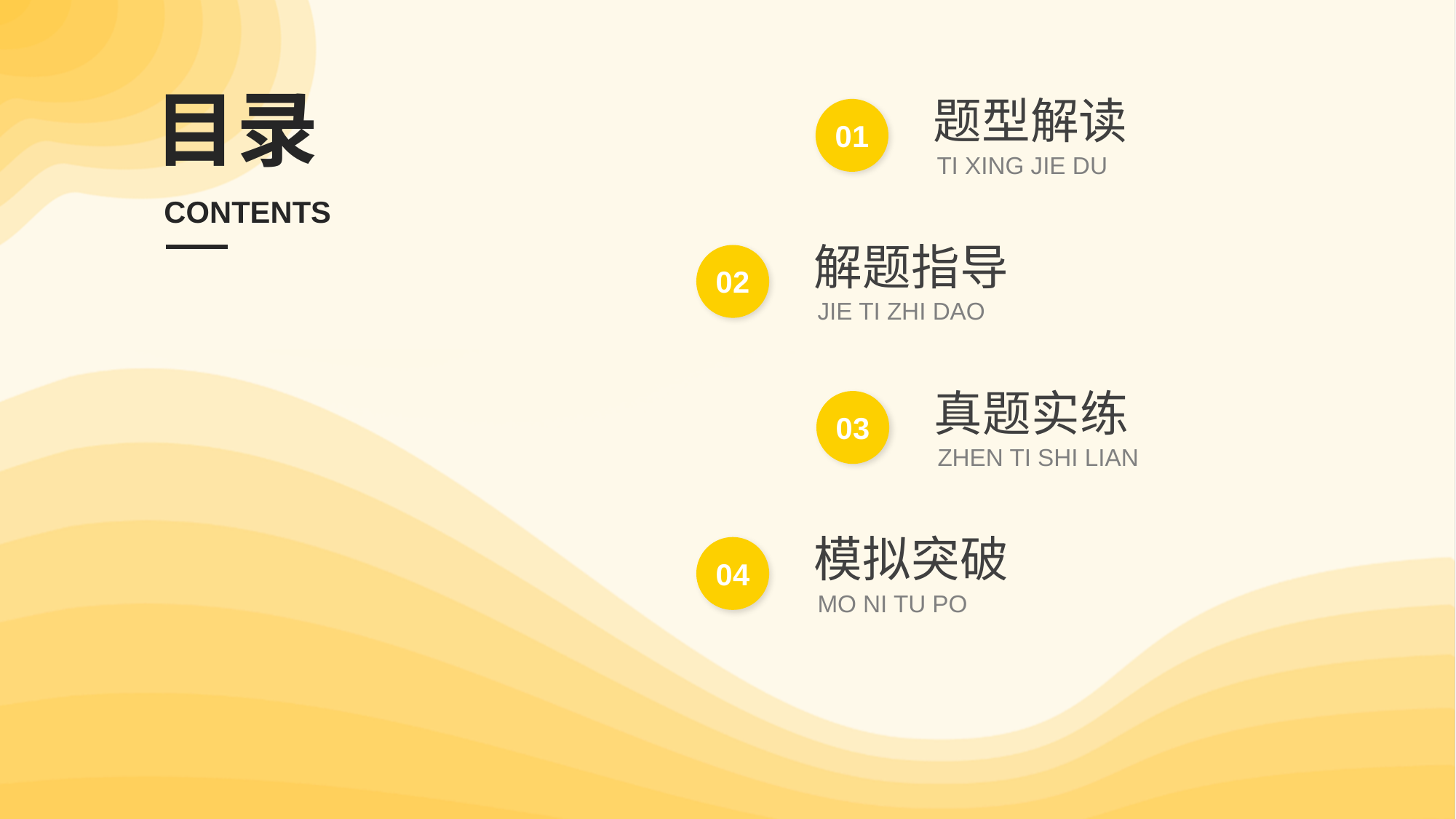

目录
CONTENTS
题型解读

01
TI XING JIE DU
解题指导

02
JIE TI ZHI DAO
真题实练

03
ZHEN TI SHI LIAN
模拟突破

04
MO NI TU PO